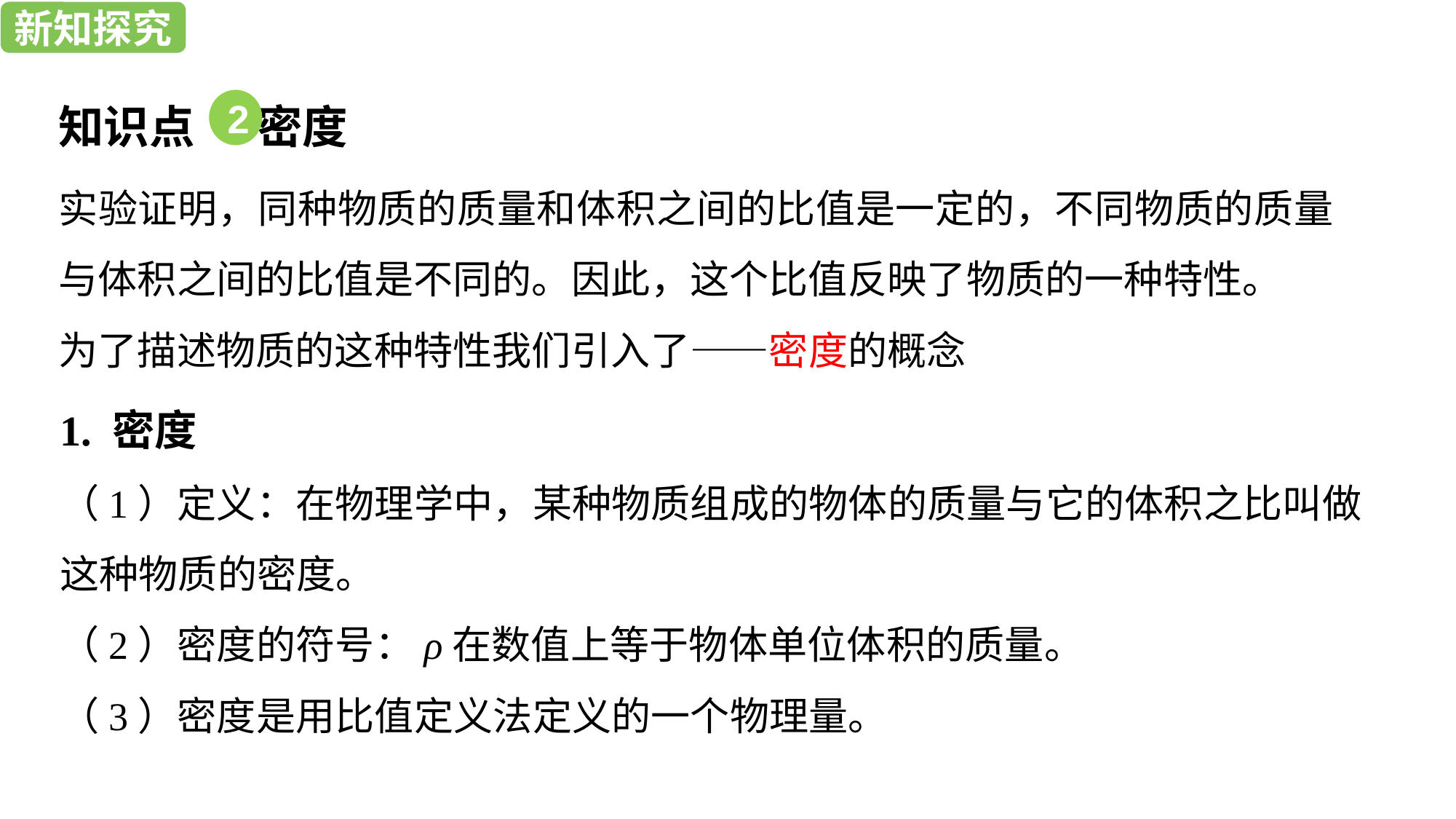

新知探究
新知探究
知识点      密度
2
实验证明，同种物质的质量和体积之间的比值是一定的，不同物质的质量与体积之间的比值是不同的。因此，这个比值反映了物质的一种特性。
为了描述物质的这种特性我们引入了——密度的概念
1. 密度
（1）定义：在物理学中，某种物质组成的物体的质量与它的体积之比叫做这种物质的密度。
（2）密度的符号：ρ在数值上等于物体单位体积的质量。
（3）密度是用比值定义法定义的一个物理量。